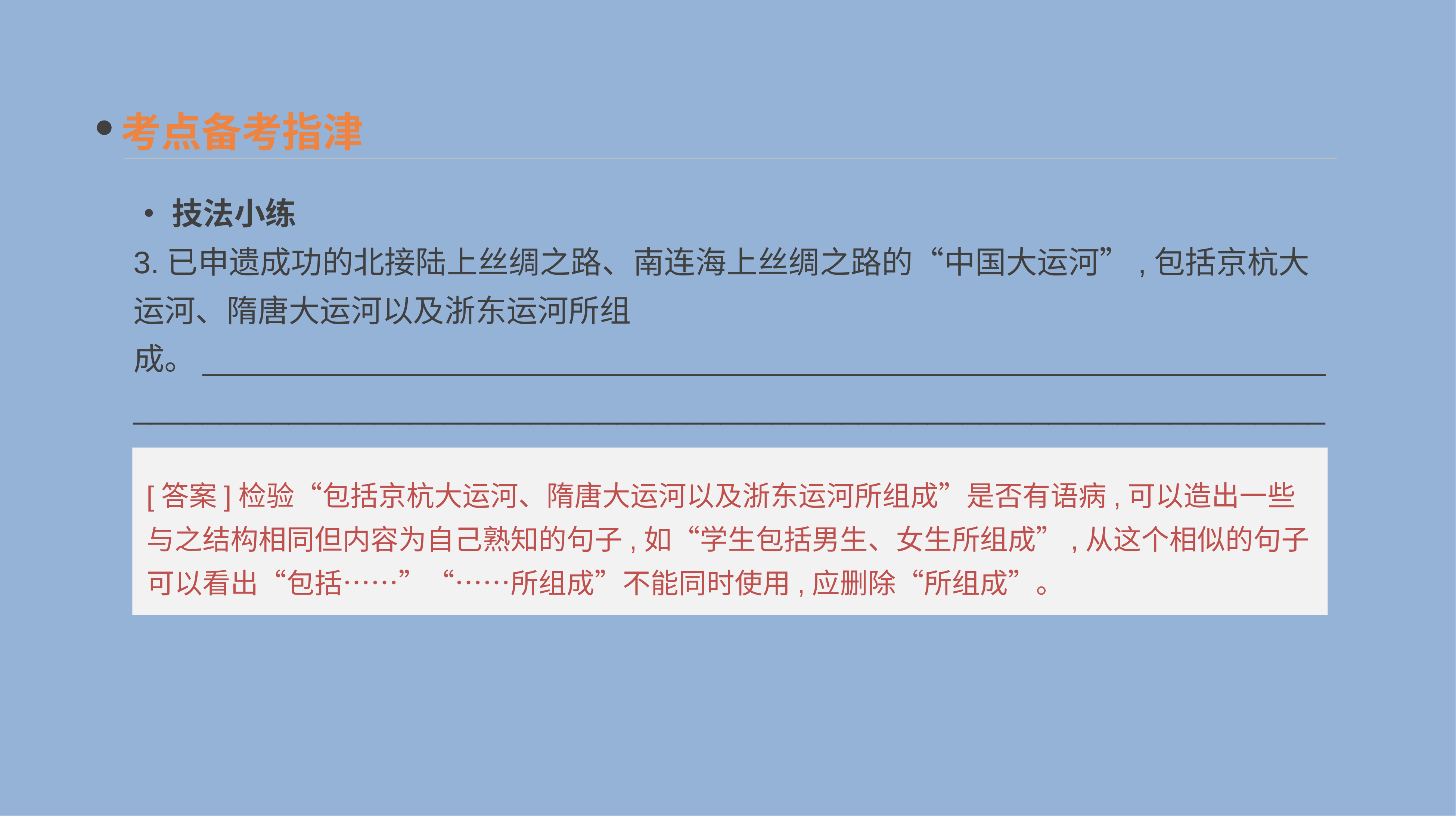

考点备考指津

•技法小练
3.已申遗成功的北接陆上丝绸之路、南连海上丝绸之路的“中国大运河”,包括京杭大运河、隋唐大运河以及浙东运河所组成。____________________________________________________________________________________________________________________________________________________________________________

[答案]检验“包括京杭大运河、隋唐大运河以及浙东运河所组成”是否有语病,可以造出一些与之结构相同但内容为自己熟知的句子,如“学生包括男生、女生所组成”,从这个相似的句子可以看出“包括……”“……所组成”不能同时使用,应删除“所组成”。